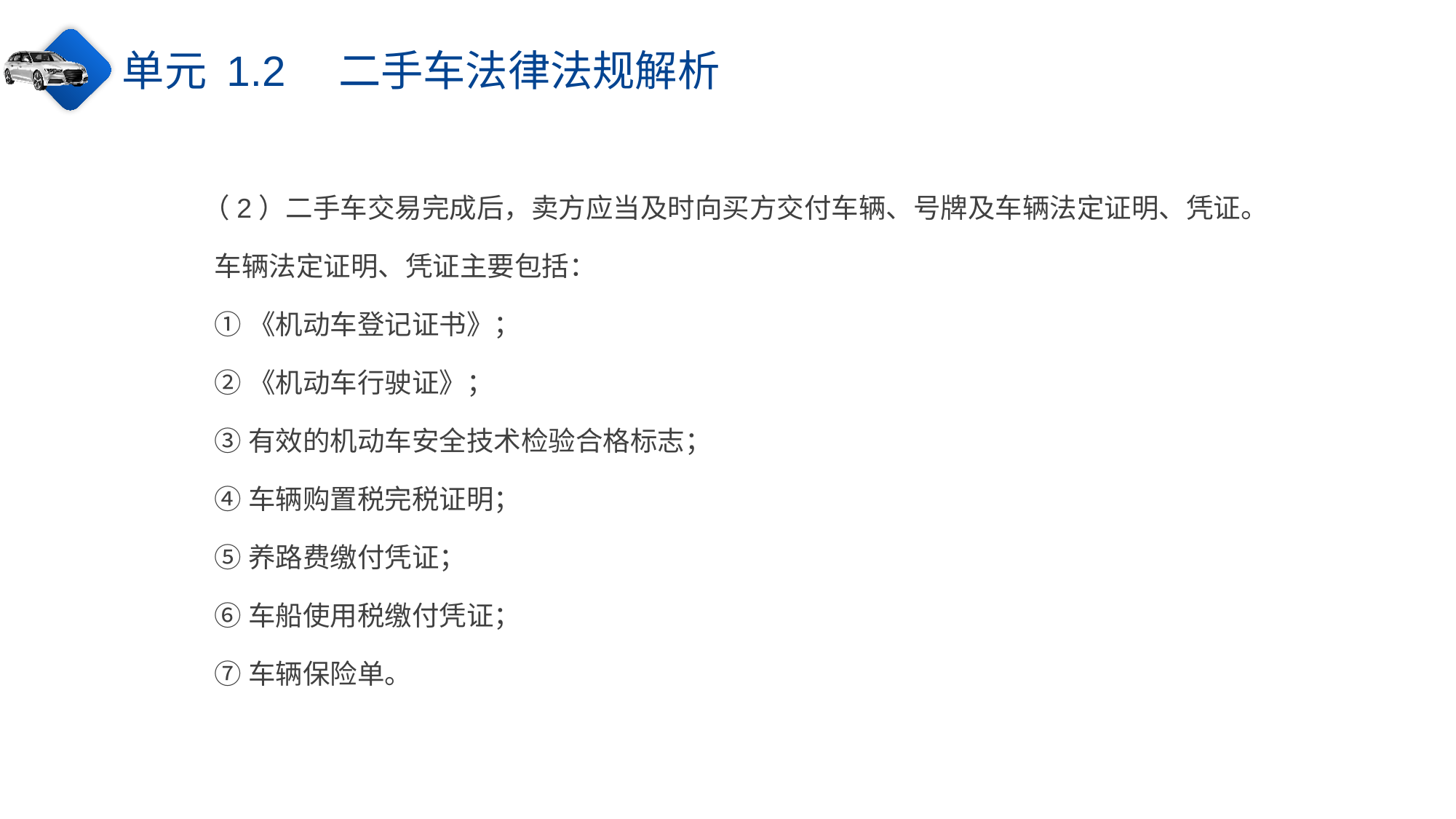

单元 1.2　二手车法律法规解析
（2）二手车交易完成后，卖方应当及时向买方交付车辆、号牌及车辆法定证明、凭证。
车辆法定证明、凭证主要包括：
①《机动车登记证书》；
②《机动车行驶证》；
③有效的机动车安全技术检验合格标志；
④车辆购置税完税证明；
⑤养路费缴付凭证；
⑥车船使用税缴付凭证；
⑦车辆保险单。